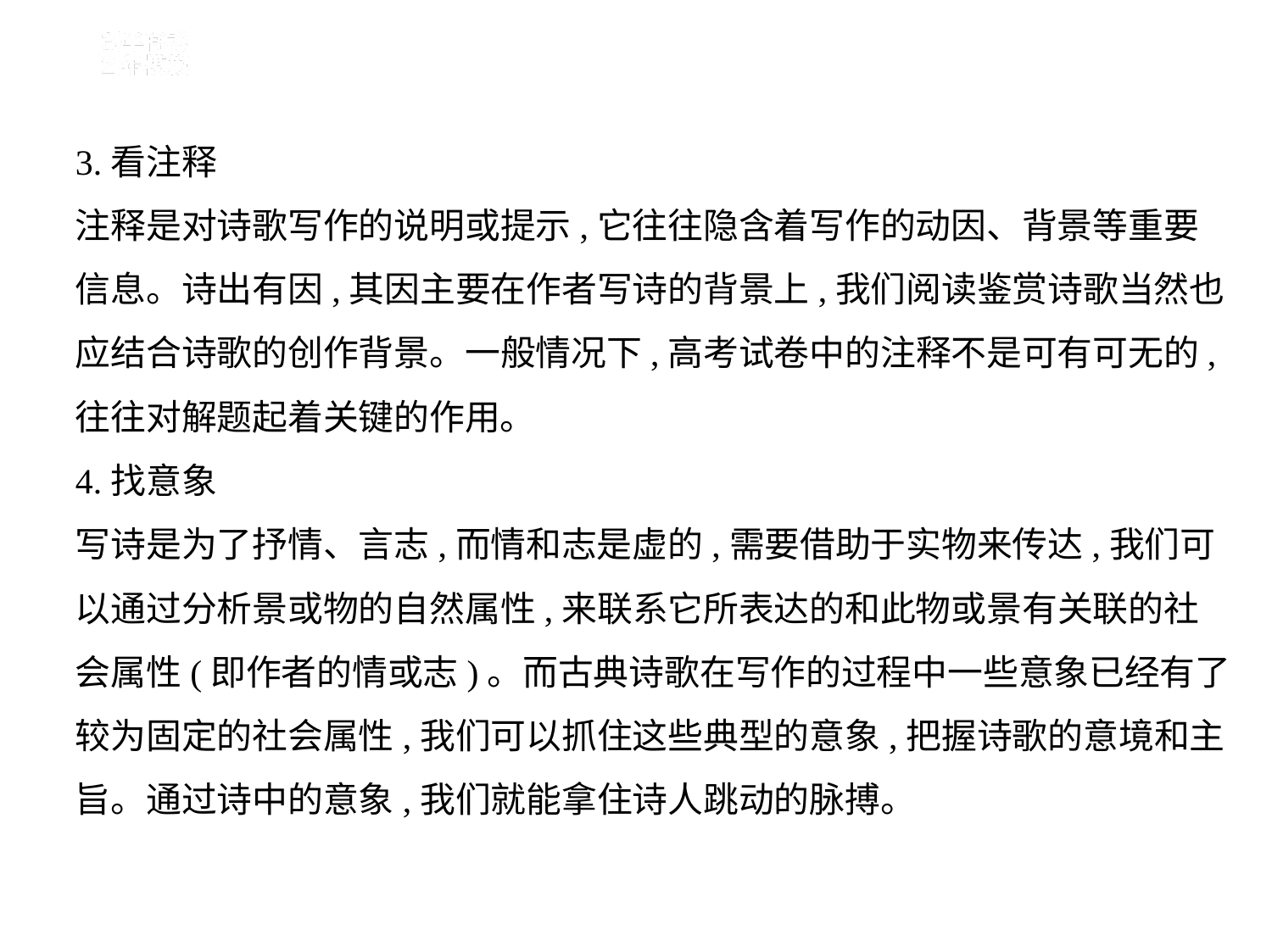

3.看注释
注释是对诗歌写作的说明或提示,它往往隐含着写作的动因、背景等重要
信息。诗出有因,其因主要在作者写诗的背景上,我们阅读鉴赏诗歌当然也
应结合诗歌的创作背景。一般情况下,高考试卷中的注释不是可有可无的,
往往对解题起着关键的作用。
4.找意象
写诗是为了抒情、言志,而情和志是虚的,需要借助于实物来传达,我们可
以通过分析景或物的自然属性,来联系它所表达的和此物或景有关联的社
会属性(即作者的情或志)。而古典诗歌在写作的过程中一些意象已经有了
较为固定的社会属性,我们可以抓住这些典型的意象,把握诗歌的意境和主
旨。通过诗中的意象,我们就能拿住诗人跳动的脉搏。